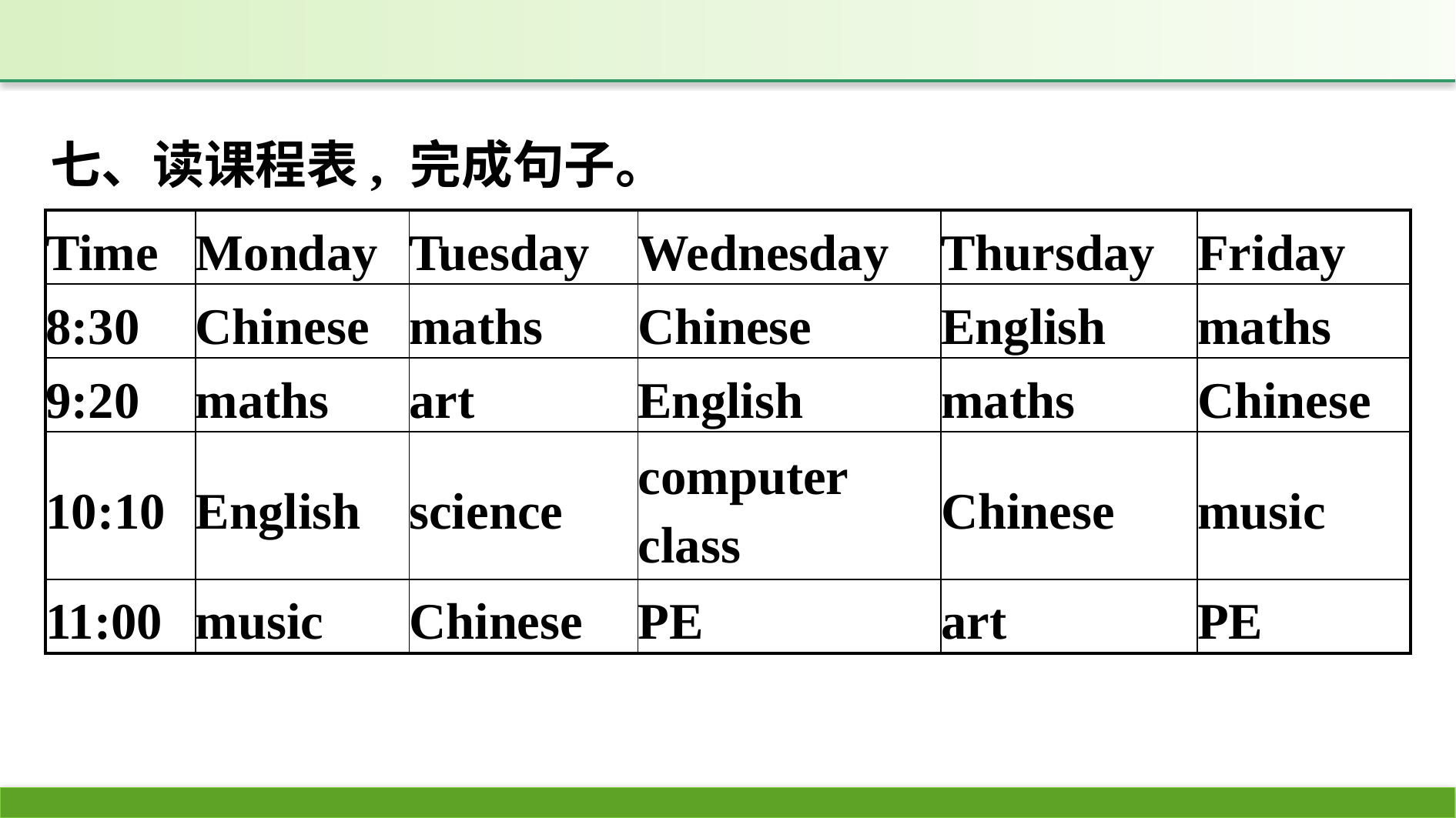

七、读课程表, 完成句子。
| Time | Monday | Tuesday | Wednesday | Thursday | Friday |
| --- | --- | --- | --- | --- | --- |
| 8:30 | Chinese | maths | Chinese | English | maths |
| 9:20 | maths | art | English | maths | Chinese |
| 10:10 | English | science | computer class | Chinese | music |
| 11:00 | music | Chinese | PE | art | PE |